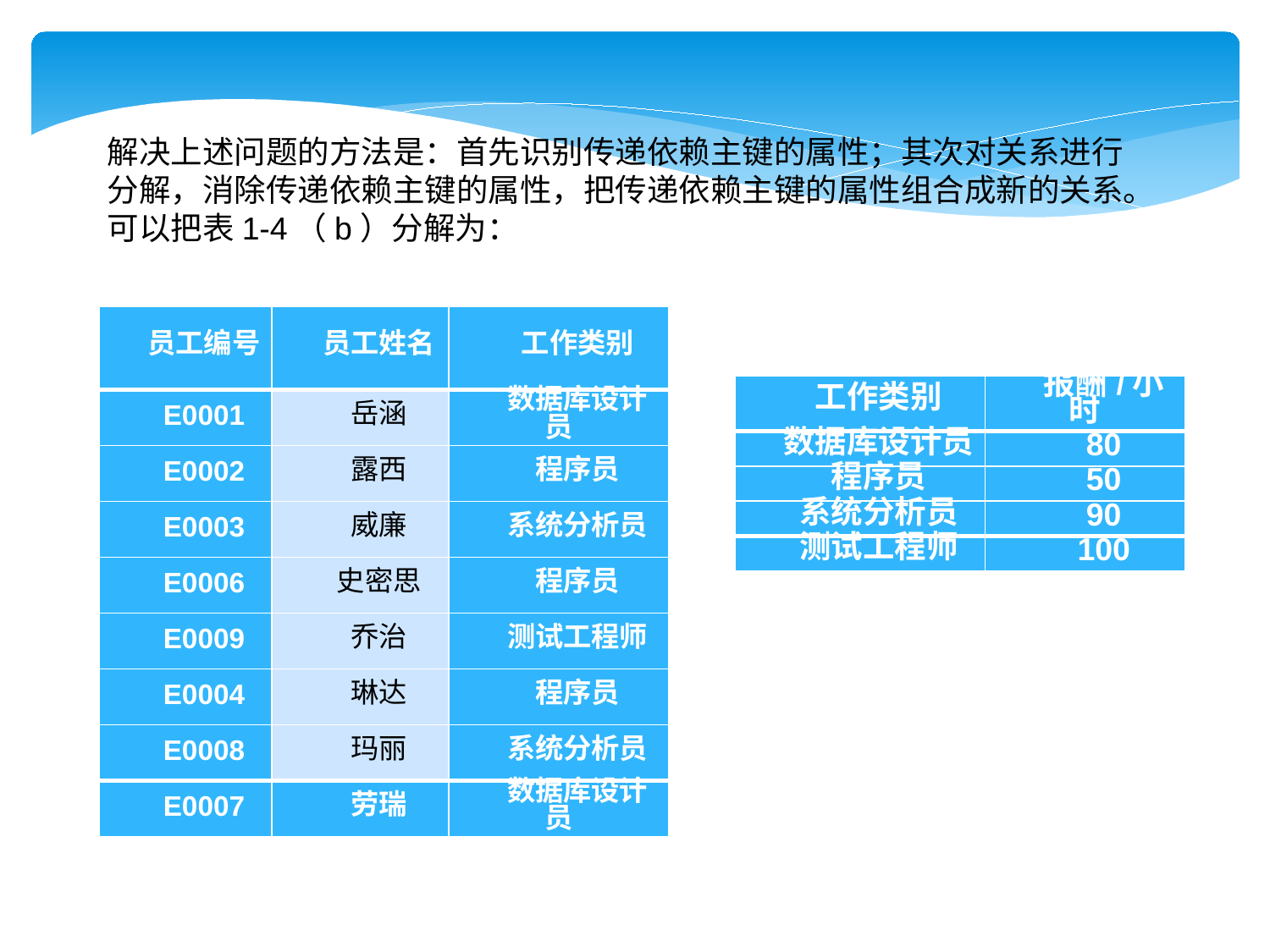

解决上述问题的方法是：首先识别传递依赖主键的属性；其次对关系进行分解，消除传递依赖主键的属性，把传递依赖主键的属性组合成新的关系。可以把表1-4（b）分解为：
| 员工编号 | 员工姓名 | 工作类别 |
| --- | --- | --- |
| E0001 | 岳涵 | 数据库设计员 |
| E0002 | 露西 | 程序员 |
| E0003 | 威廉 | 系统分析员 |
| E0006 | 史密思 | 程序员 |
| E0009 | 乔治 | 测试工程师 |
| E0004 | 琳达 | 程序员 |
| E0008 | 玛丽 | 系统分析员 |
| E0007 | 劳瑞 | 数据库设计员 |
| 工作类别 | 报酬/小时 |
| --- | --- |
| 数据库设计员 | 80 |
| 程序员 | 50 |
| 系统分析员 | 90 |
| 测试工程师 | 100 |